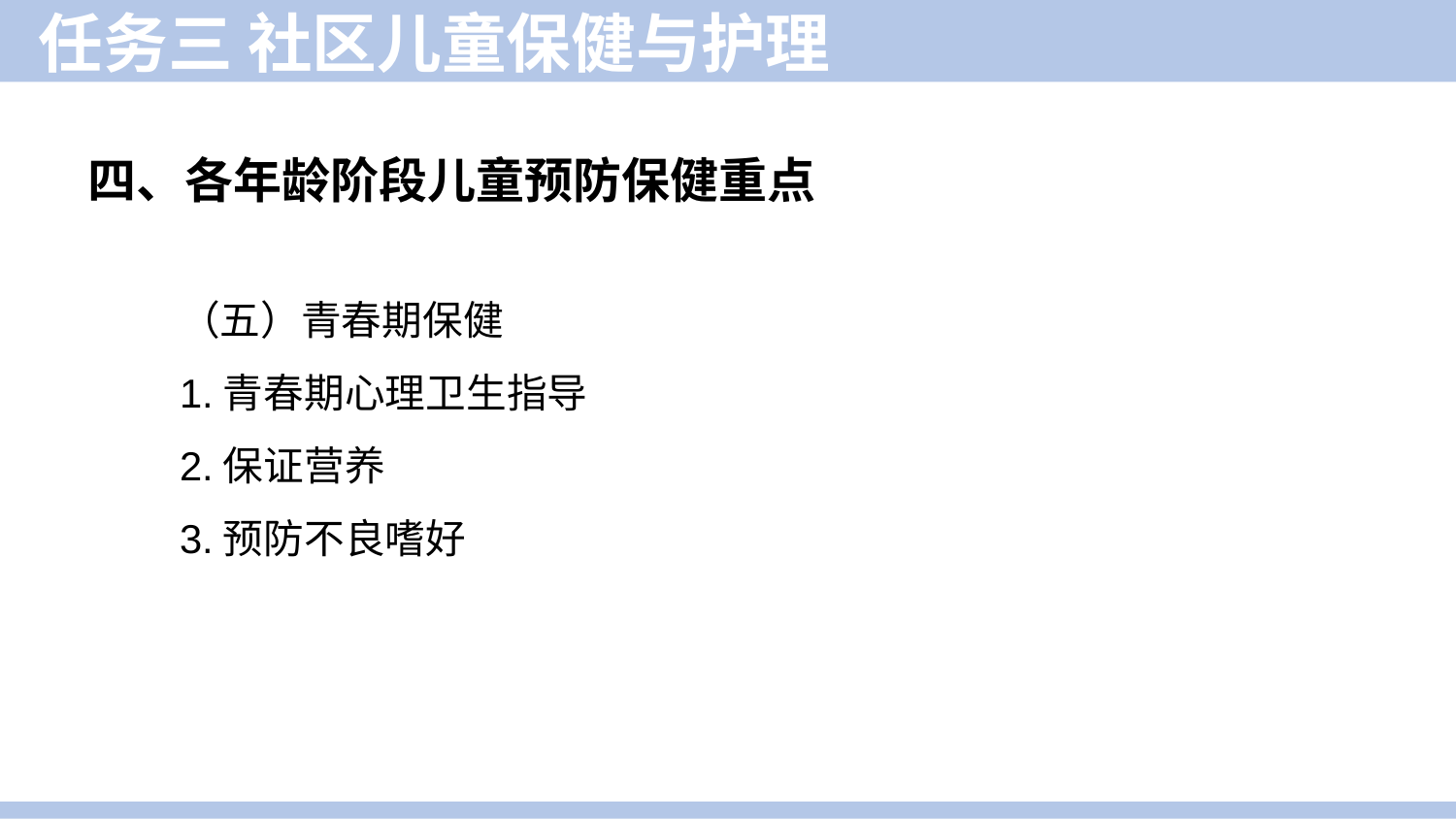

任务三 社区儿童保健与护理
四、各年龄阶段儿童预防保健重点
（五）青春期保健
1.青春期心理卫生指导
2.保证营养
3.预防不良嗜好